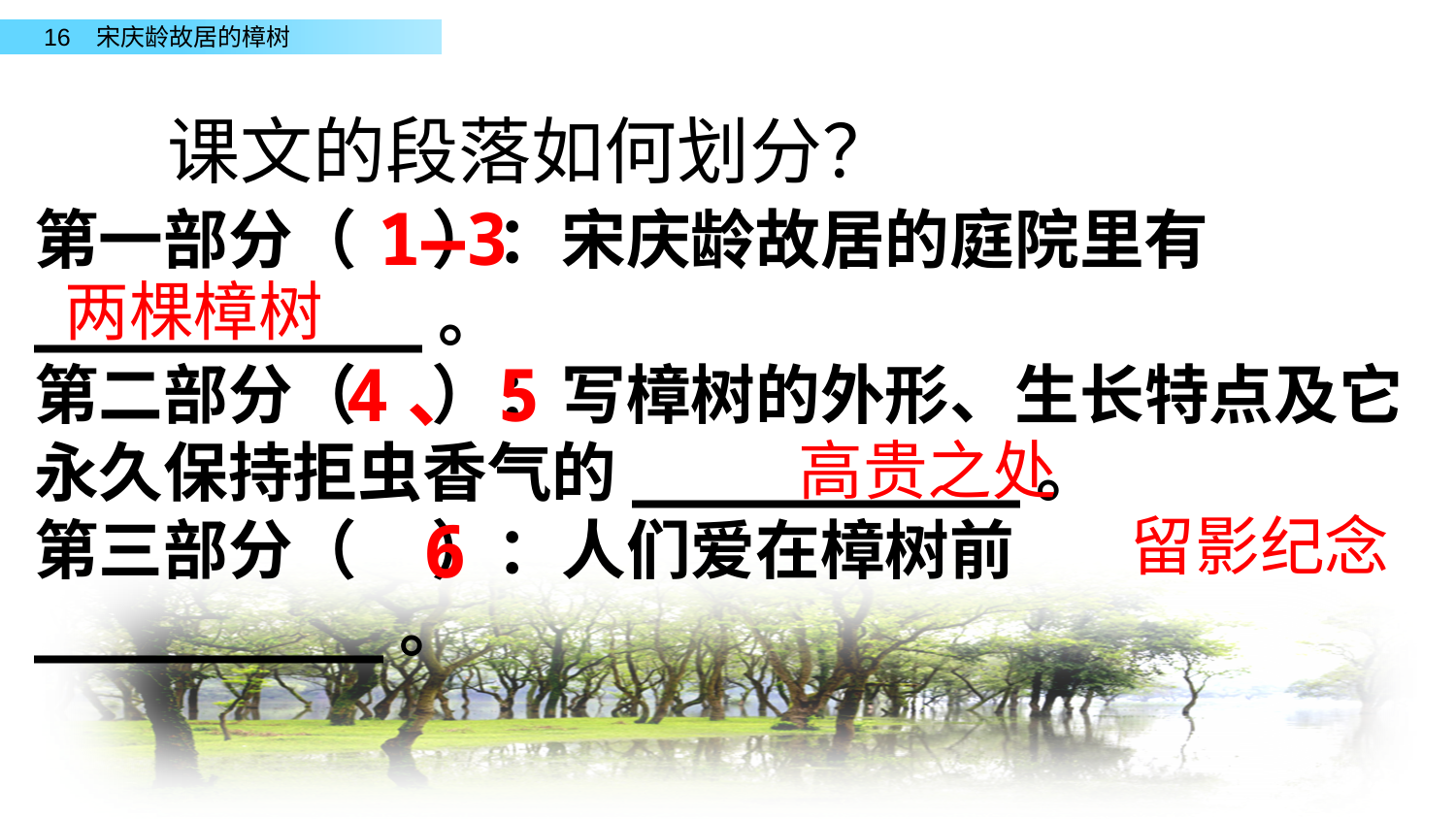

课文的段落如何划分？
1—3
第一部分（     ）：宋庆龄故居的庭院里有__________。
第二部分（     ）：写樟树的外形、生长特点及它永久保持拒虫香气的__________。
第三部分（     ）：人们爱在樟树前_________。
两棵樟树
4、5

高贵之处
留影纪念
6